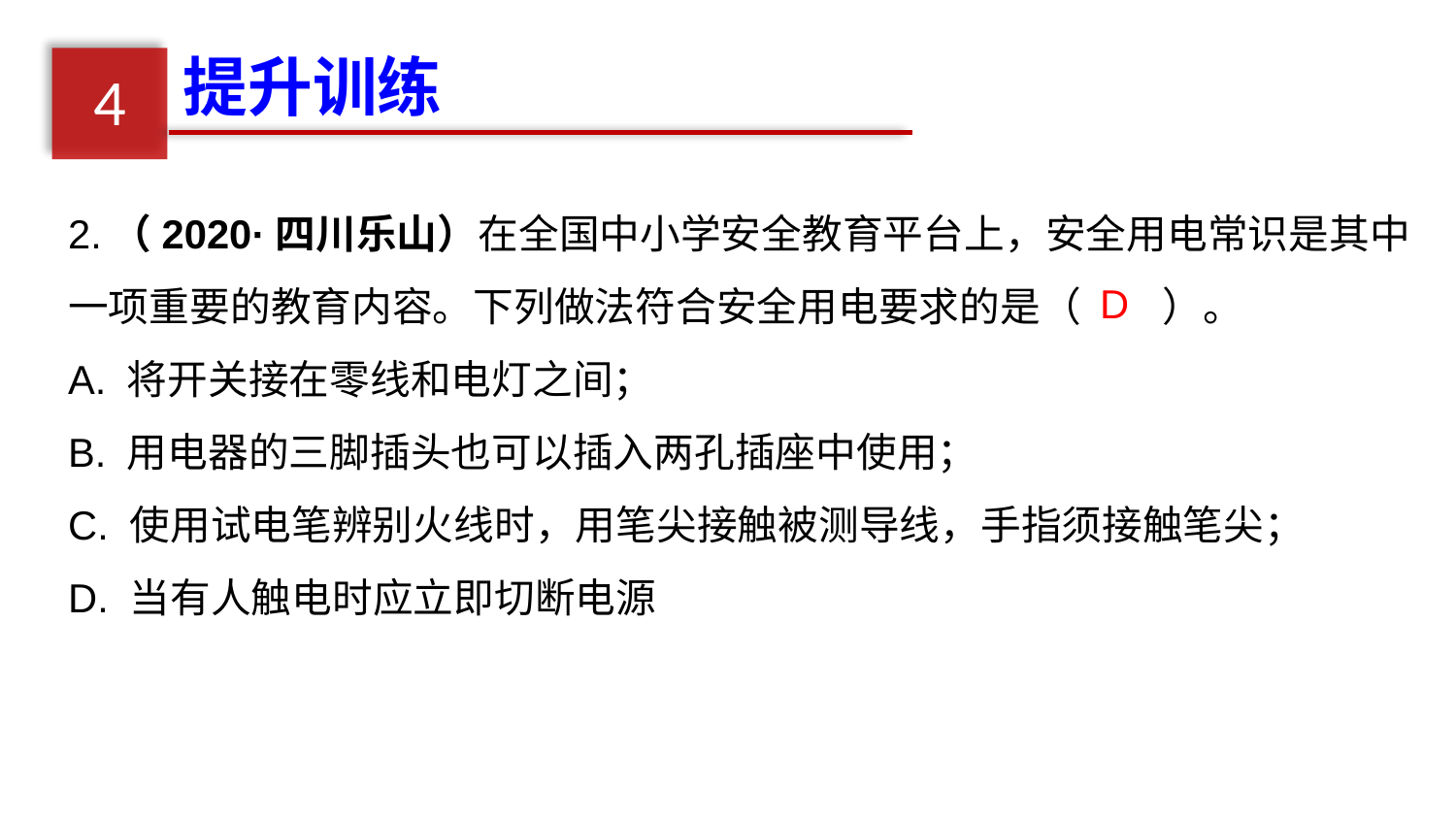

提升训练

4
2.（2020·四川乐山）在全国中小学安全教育平台上，安全用电常识是其中一项重要的教育内容。下列做法符合安全用电要求的是（　　）。
A. 将开关接在零线和电灯之间；
B. 用电器的三脚插头也可以插入两孔插座中使用；
C. 使用试电笔辨别火线时，用笔尖接触被测导线，手指须接触笔尖；
D. 当有人触电时应立即切断电源
D